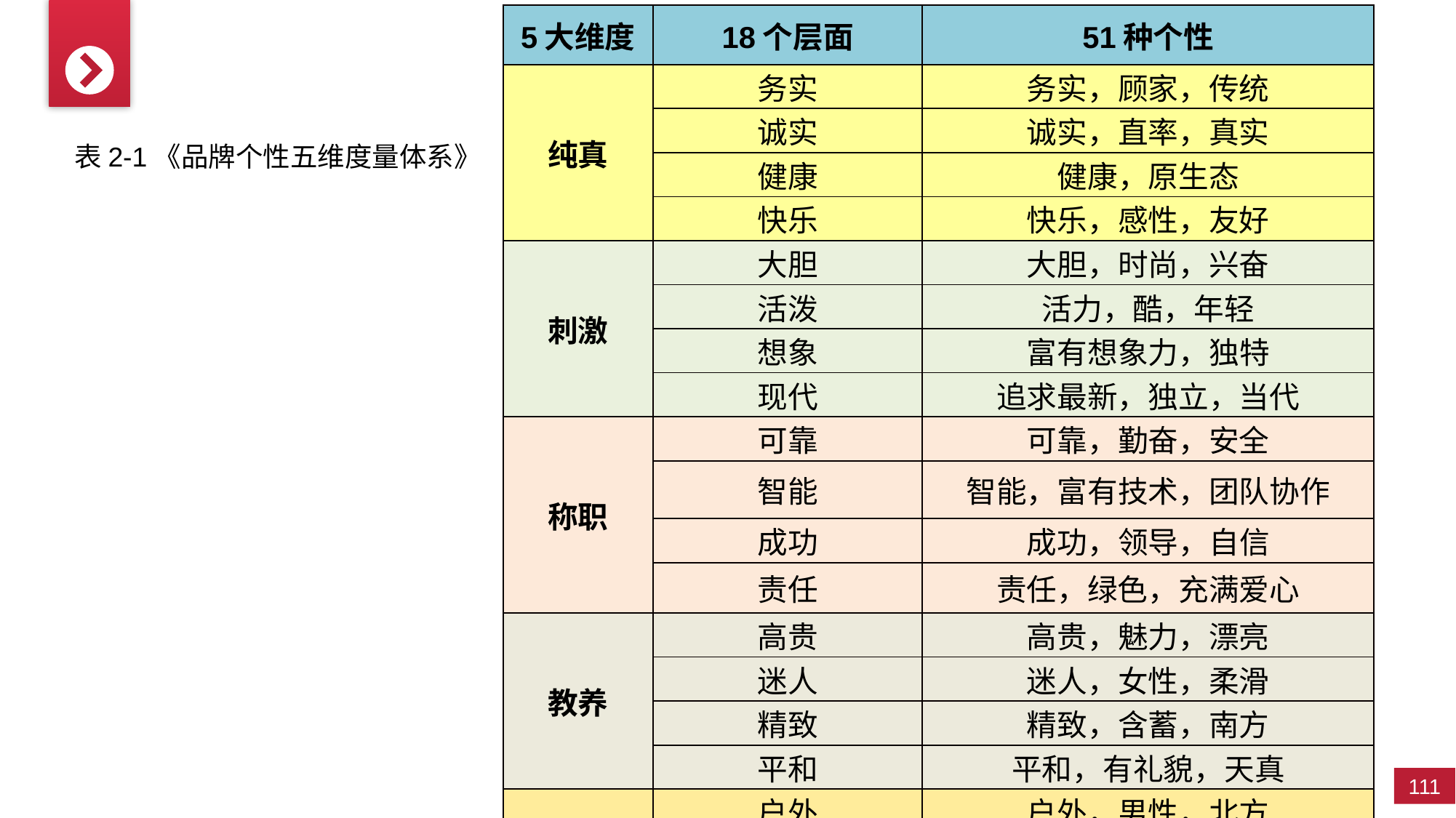

| 5大维度 | 18个层面 | 51种个性 |
| --- | --- | --- |
| 纯真 | 务实 | 务实，顾家，传统 |
|  | 诚实 | 诚实，直率，真实 |
|  | 健康 | 健康，原生态 |
|  | 快乐 | 快乐，感性，友好 |
| 刺激 | 大胆 | 大胆，时尚，兴奋 |
|  | 活泼 | 活力，酷，年轻 |
|  | 想象 | 富有想象力，独特 |
|  | 现代 | 追求最新，独立，当代 |
| 称职 | 可靠 | 可靠，勤奋，安全 |
|  | 智能 | 智能，富有技术，团队协作 |
|  | 成功 | 成功，领导，自信 |
|  | 责任 | 责任，绿色，充满爱心 |
| 教养 | 高贵 | 高贵，魅力，漂亮 |
|  | 迷人 | 迷人，女性，柔滑 |
|  | 精致 | 精致，含蓄，南方 |
|  | 平和 | 平和，有礼貌，天真 |
| 强壮 | 户外 | 户外，男性，北方 |
|  | 强壮 | 强壮，粗犷 |
表2-1《品牌个性五维度量体系》